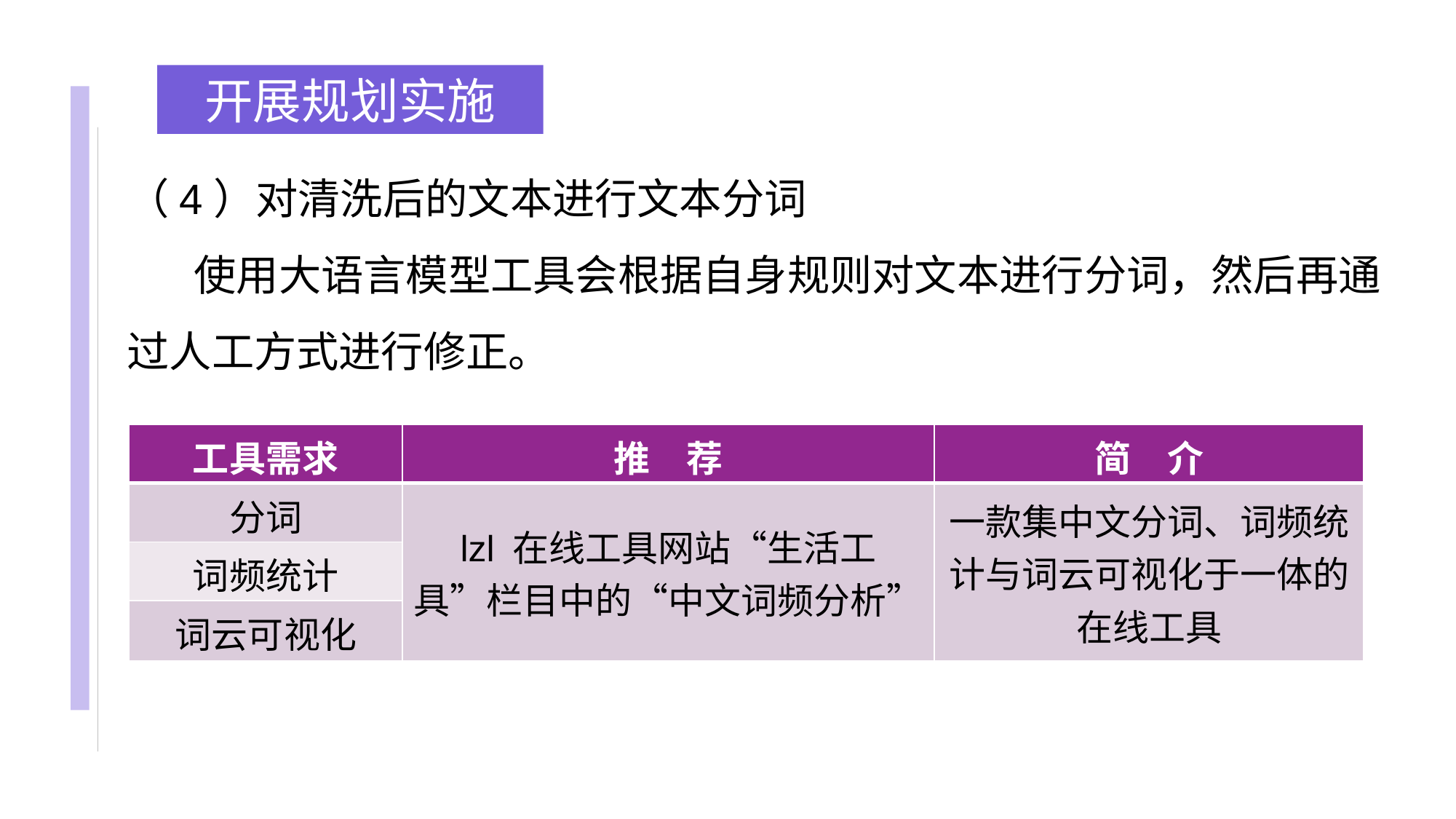

开展规划实施

（4）对清洗后的文本进行文本分词
      使用大语言模型工具会根据自身规则对文本进行分词，然后再通过人工方式进行修正。

| 工具需求 | 推　荐 | 简　介 |
| --- | --- | --- |
| 分词 | lzl 在线工具网站“生活工 具”栏目中的“中文词频分析” | 一款集中文分词、词频统计与词云可视化于一体的在线工具 |
| 词频统计 |  |  |
| 词云可视化 |  |  |